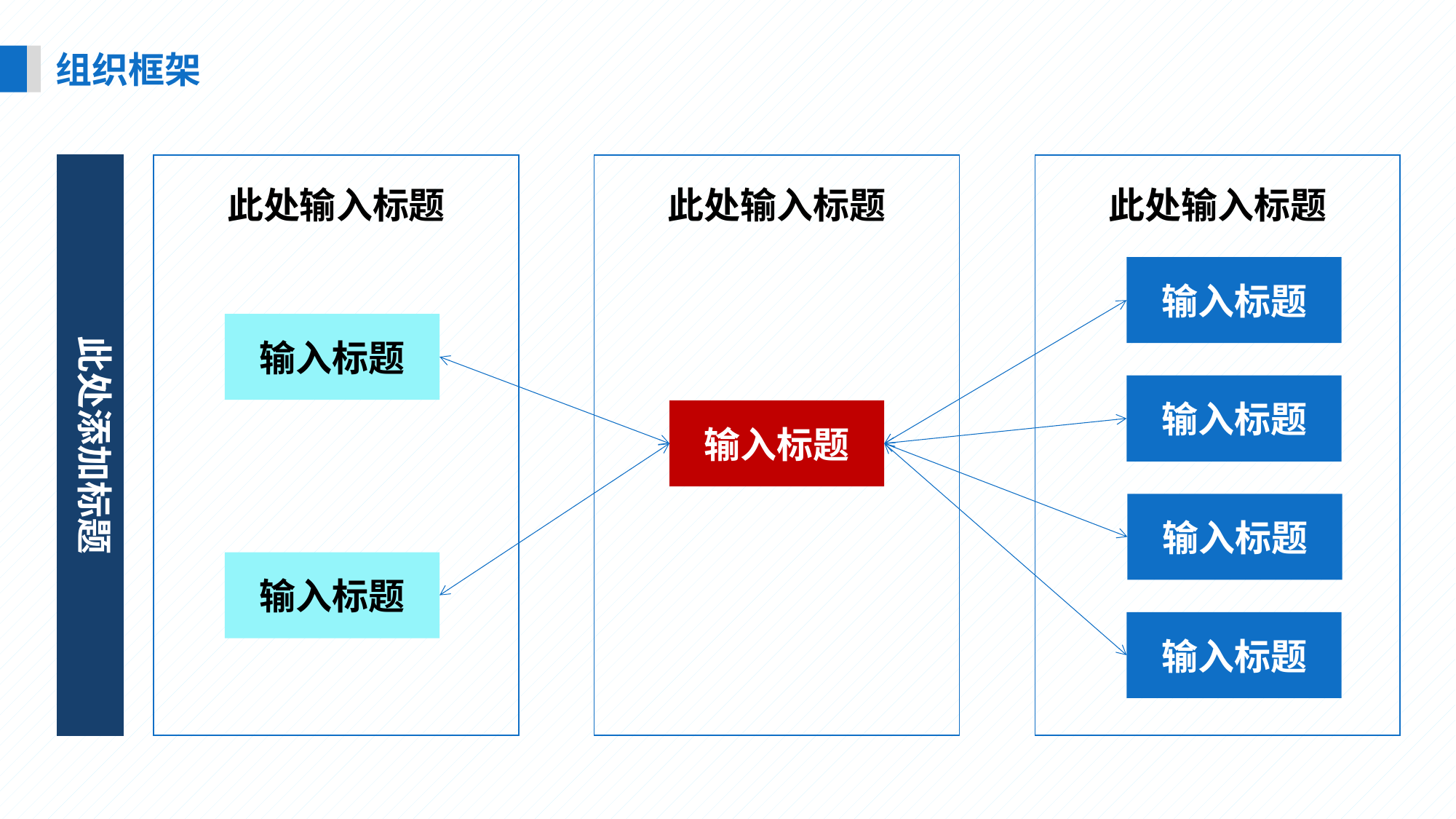

组织框架

此处添加标题

此处输入标题

此处输入标题

此处输入标题
输入标题
输入标题
输入标题
输入标题
输入标题
输入标题
输入标题